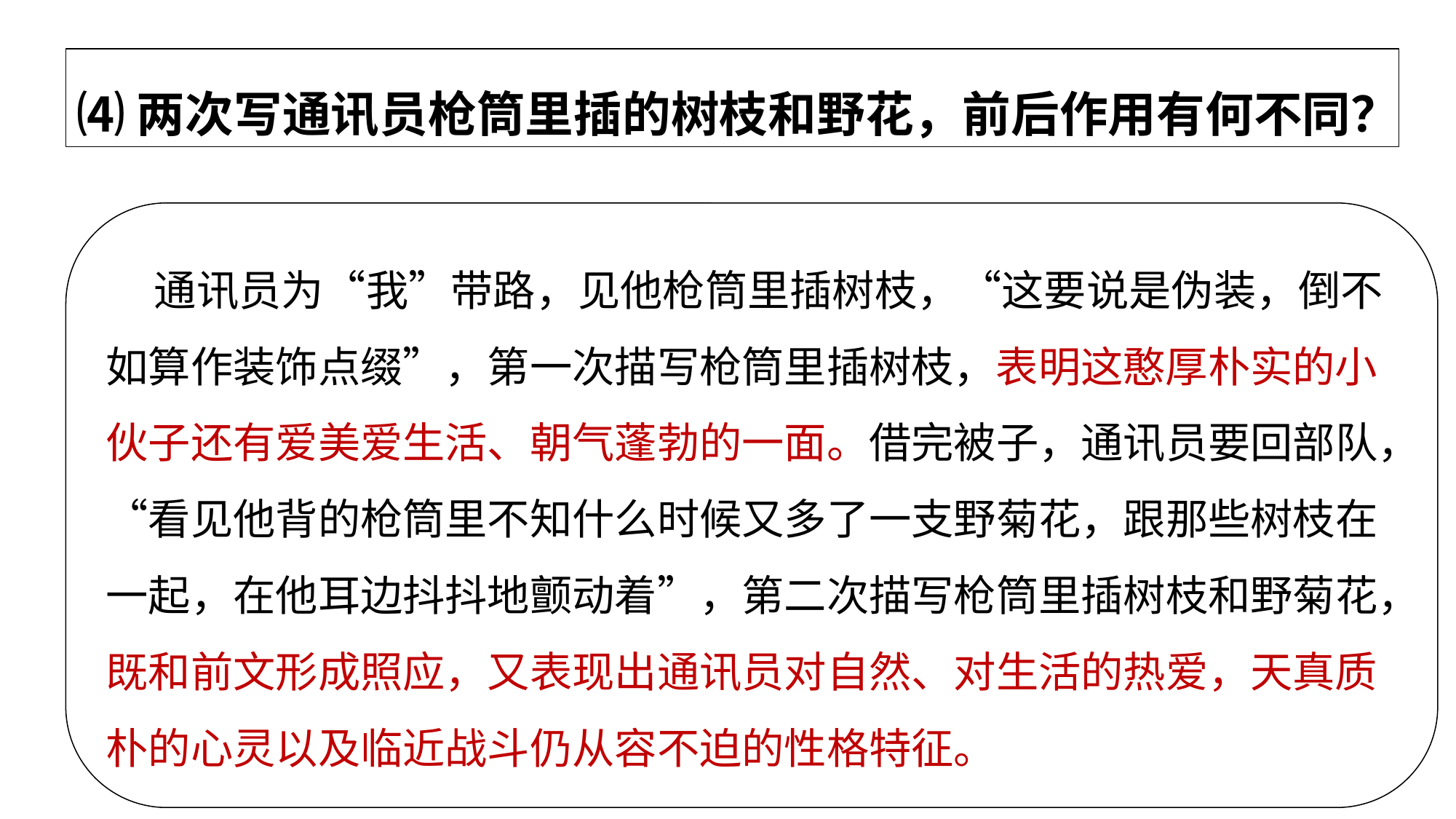

⑷两次写通讯员枪筒里插的树枝和野花，前后作用有何不同？
    通讯员为“我”带路，见他枪筒里插树枝，“这要说是伪装，倒不如算作装饰点缀”，第一次描写枪筒里插树枝，表明这憨厚朴实的小伙子还有爱美爱生活、朝气蓬勃的一面。借完被子，通讯员要回部队，“看见他背的枪筒里不知什么时候又多了一支野菊花，跟那些树枝在一起，在他耳边抖抖地颤动着”，第二次描写枪筒里插树枝和野菊花，既和前文形成照应，又表现出通讯员对自然、对生活的热爱，天真质朴的心灵以及临近战斗仍从容不迫的性格特征。